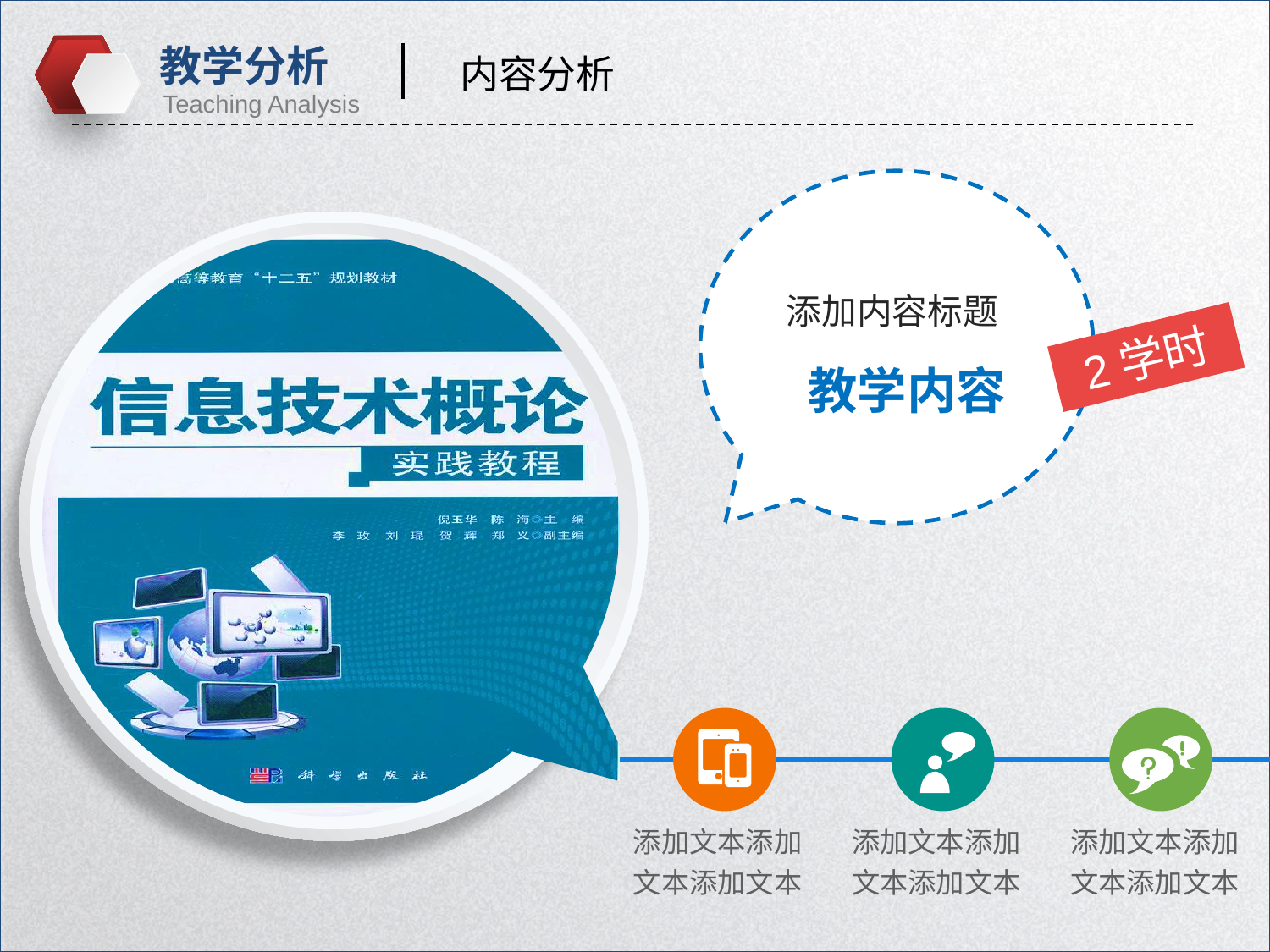

内容分析

添加内容标题
教学内容

2学时

添加文本添加文本添加文本
添加文本添加文本添加文本
添加文本添加文本添加文本